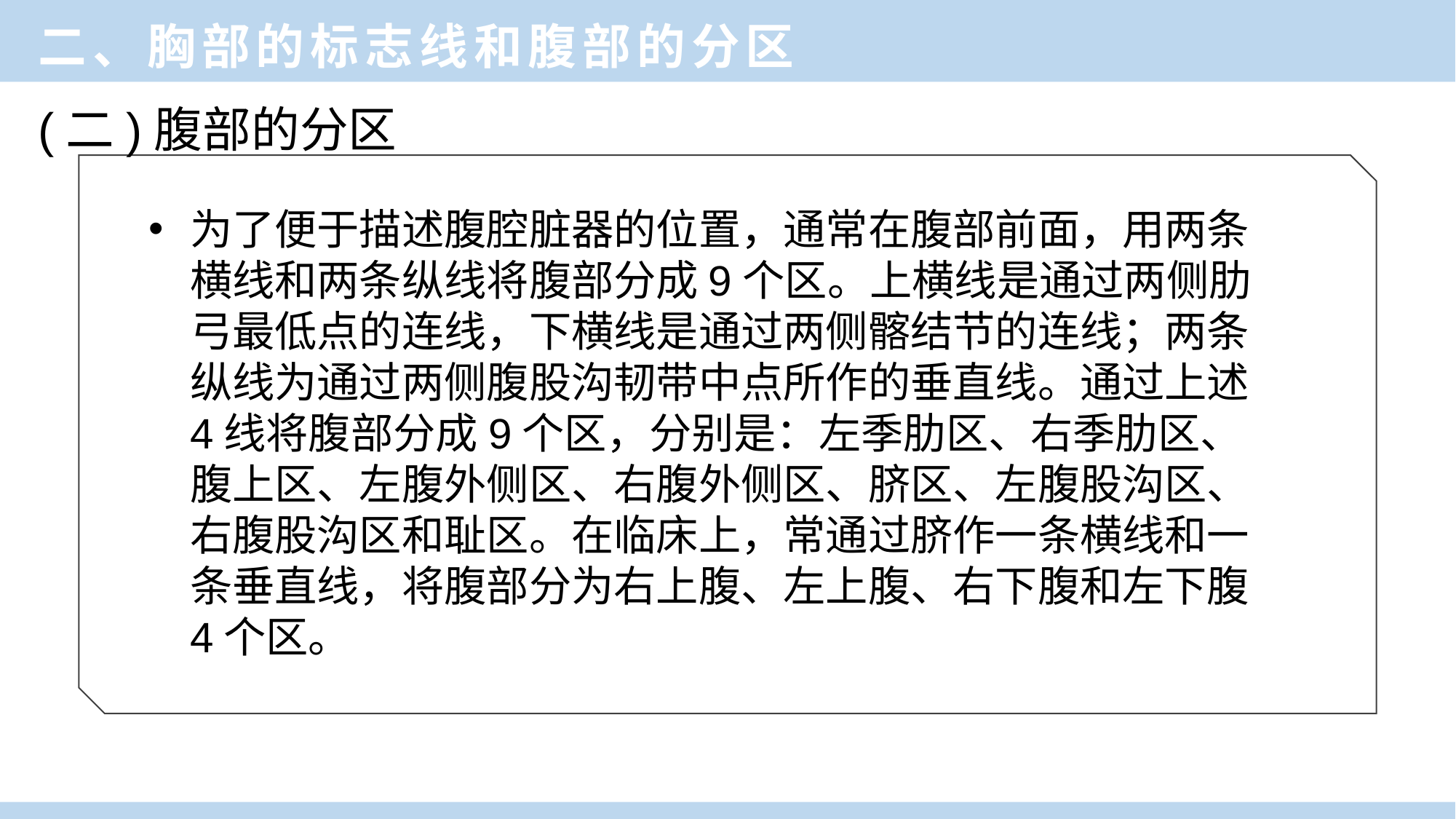

二、胸部的标志线和腹部的分区
(二)腹部的分区

为了便于描述腹腔脏器的位置，通常在腹部前面，用两条横线和两条纵线将腹部分成9个区。上横线是通过两侧肋弓最低点的连线，下横线是通过两侧髂结节的连线；两条纵线为通过两侧腹股沟韧带中点所作的垂直线。通过上述4线将腹部分成9个区，分别是：左季肋区、右季肋区、腹上区、左腹外侧区、右腹外侧区、脐区、左腹股沟区、右腹股沟区和耻区。在临床上，常通过脐作一条横线和一条垂直线，将腹部分为右上腹、左上腹、右下腹和左下腹4个区。